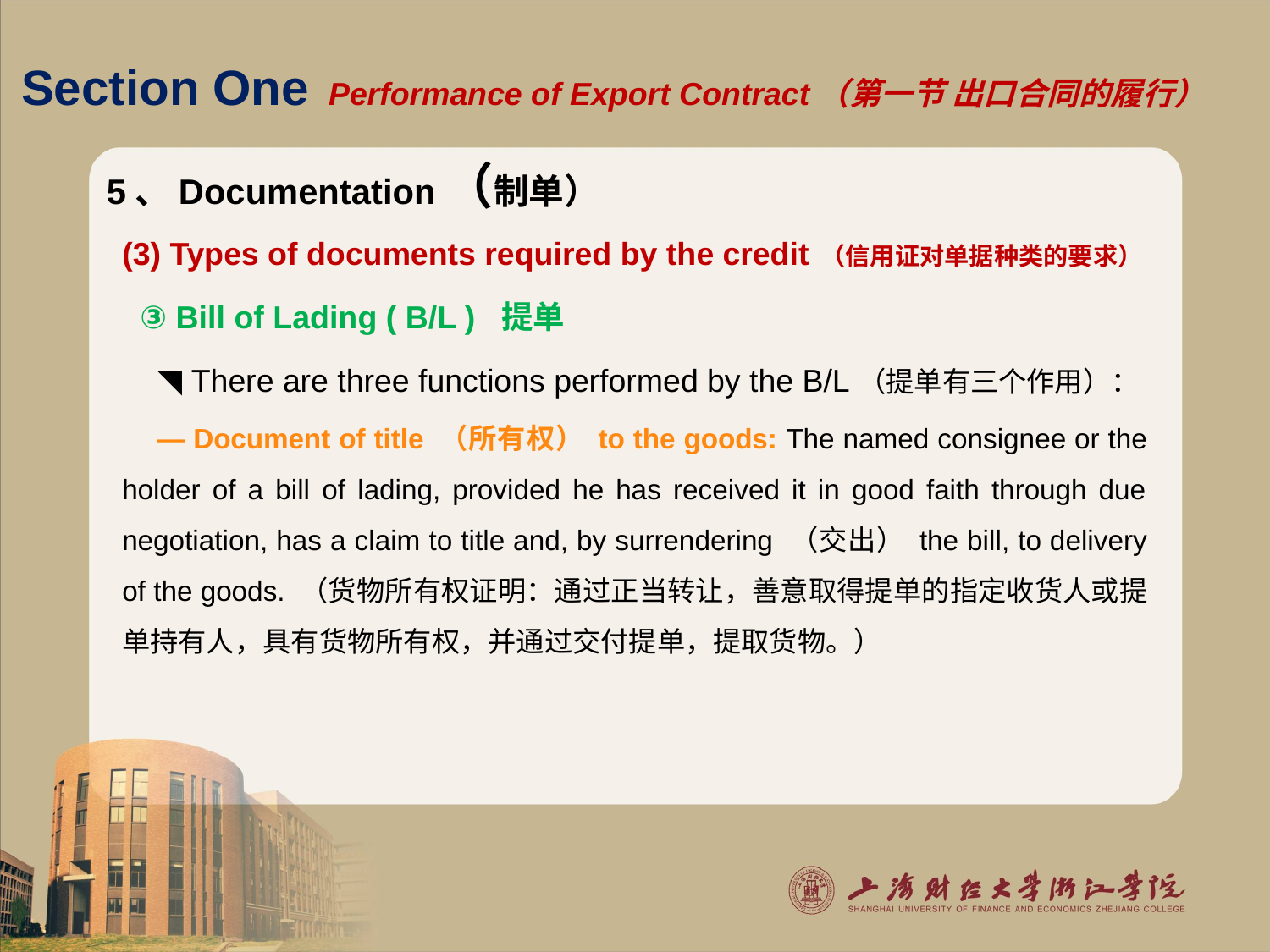

# Section One  Performance of Export Contract（第一节 出口合同的履行）
5、Documentation（制单）
(3) Types of documents required by the credit  （信用证对单据种类的要求）
  ③ Bill of Lading ( B/L )  提单
    ◥ There are three functions performed by the B/L（提单有三个作用）：
    — Document of title （所有权） to the goods: The named consignee or the holder of a bill of lading, provided he has received it in good faith through due negotiation, has a claim to title and, by surrendering （交出） the bill, to delivery of the goods. （货物所有权证明：通过正当转让，善意取得提单的指定收货人或提单持有人，具有货物所有权，并通过交付提单，提取货物。）